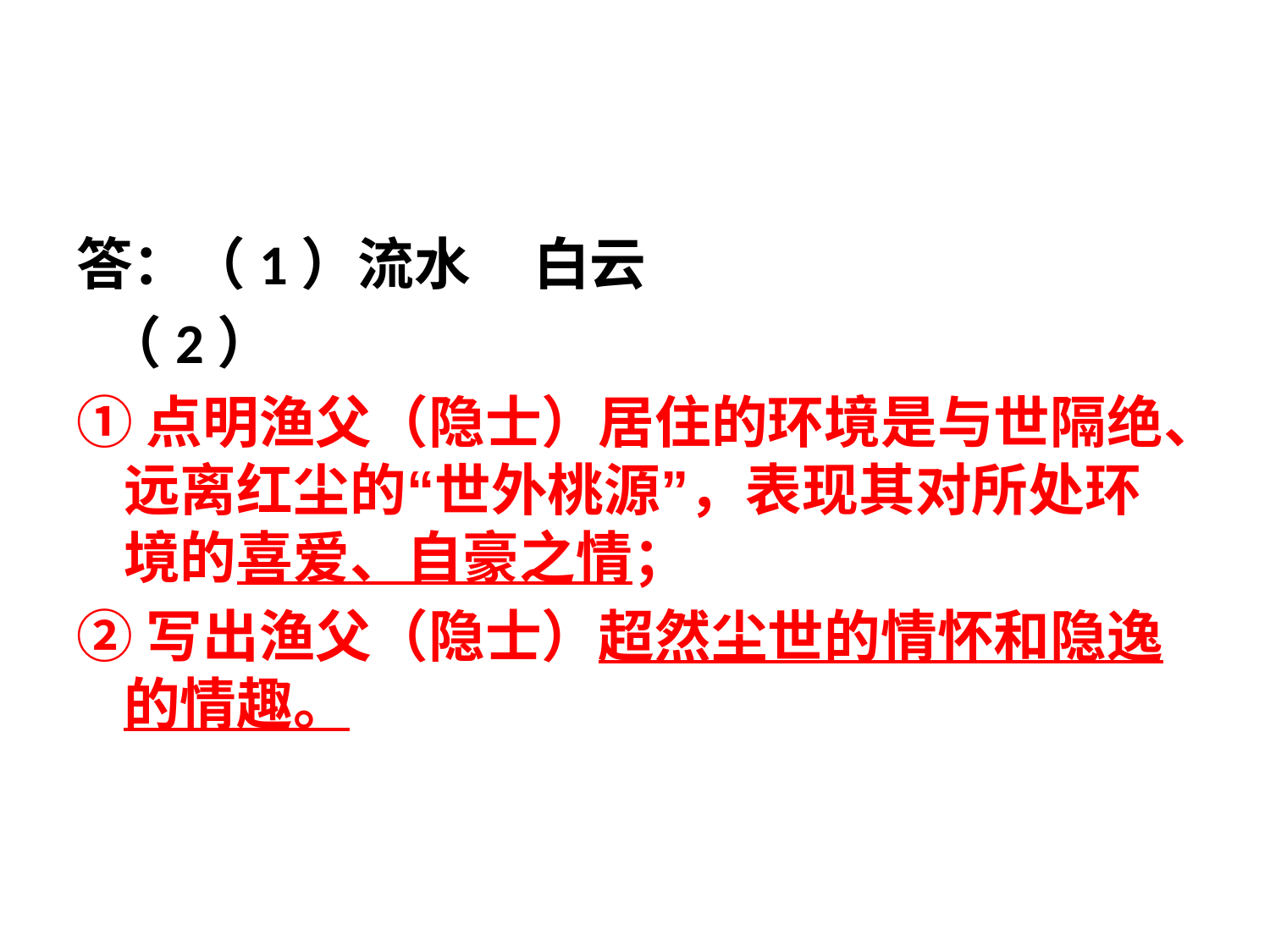

#
答：（1）流水    白云
 （2）
①点明渔父（隐士）居住的环境是与世隔绝、远离红尘的“世外桃源”，表现其对所处环境的喜爱、自豪之情；
②写出渔父（隐士）超然尘世的情怀和隐逸的情趣。